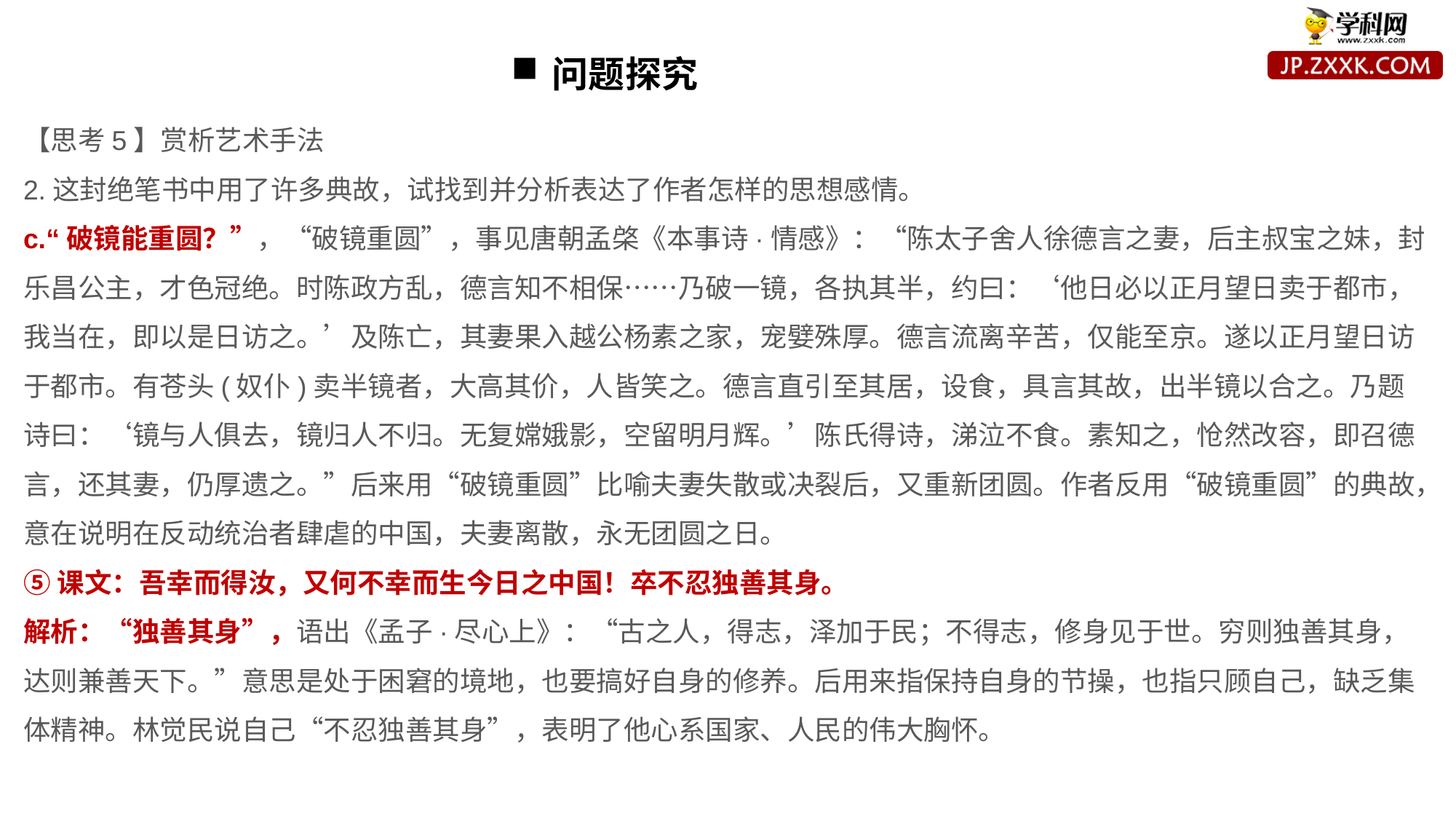

问题探究
【思考5】赏析艺术手法
2.这封绝笔书中用了许多典故，试找到并分析表达了作者怎样的思想感情。
c.“破镜能重圆？”，“破镜重圆”，事见唐朝孟棨《本事诗·情感》：“陈太子舍人徐德言之妻，后主叔宝之妹，封乐昌公主，才色冠绝。时陈政方乱，德言知不相保……乃破一镜，各执其半，约曰：‘他日必以正月望日卖于都市，我当在，即以是日访之。’及陈亡，其妻果入越公杨素之家，宠嬖殊厚。德言流离辛苦，仅能至京。遂以正月望日访于都市。有苍头(奴仆)卖半镜者，大高其价，人皆笑之。德言直引至其居，设食，具言其故，出半镜以合之。乃题诗曰：‘镜与人俱去，镜归人不归。无复嫦娥影，空留明月辉。’陈氏得诗，涕泣不食。素知之，怆然改容，即召德言，还其妻，仍厚遗之。”后来用“破镜重圆”比喻夫妻失散或决裂后，又重新团圆。作者反用“破镜重圆”的典故，意在说明在反动统治者肆虐的中国，夫妻离散，永无团圆之日。
⑤课文：吾幸而得汝，又何不幸而生今日之中国！卒不忍独善其身。
解析：“独善其身”，语出《孟子·尽心上》：“古之人，得志，泽加于民；不得志，修身见于世。穷则独善其身，达则兼善天下。”意思是处于困窘的境地，也要搞好自身的修养。后用来指保持自身的节操，也指只顾自己，缺乏集体精神。林觉民说自己“不忍独善其身”，表明了他心系国家、人民的伟大胸怀。